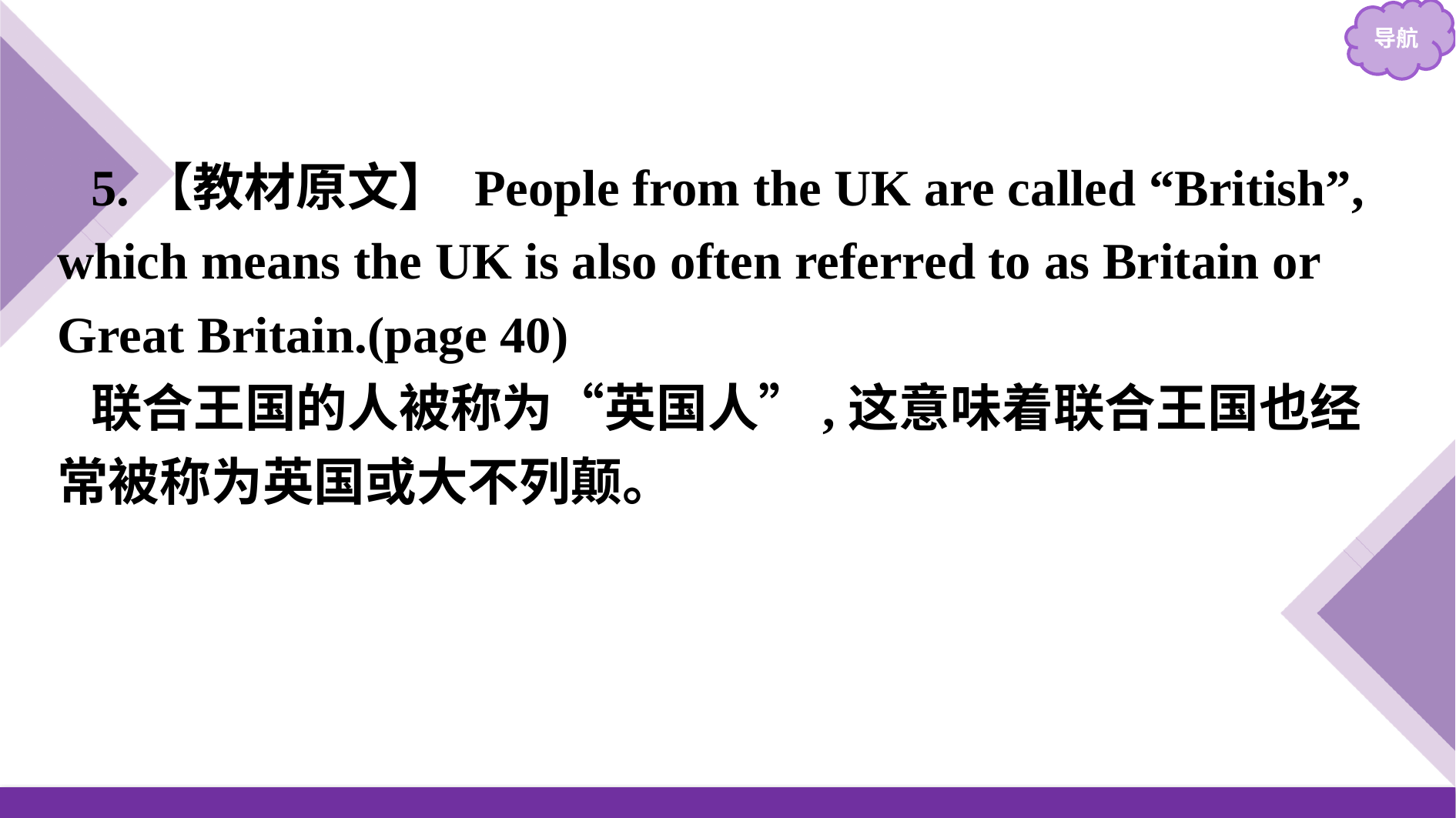

5.【教材原文】 People from the UK are called “British”, which means the UK is also often referred to as Britain or Great Britain.(page 40)
联合王国的人被称为“英国人”,这意味着联合王国也经常被称为英国或大不列颠。